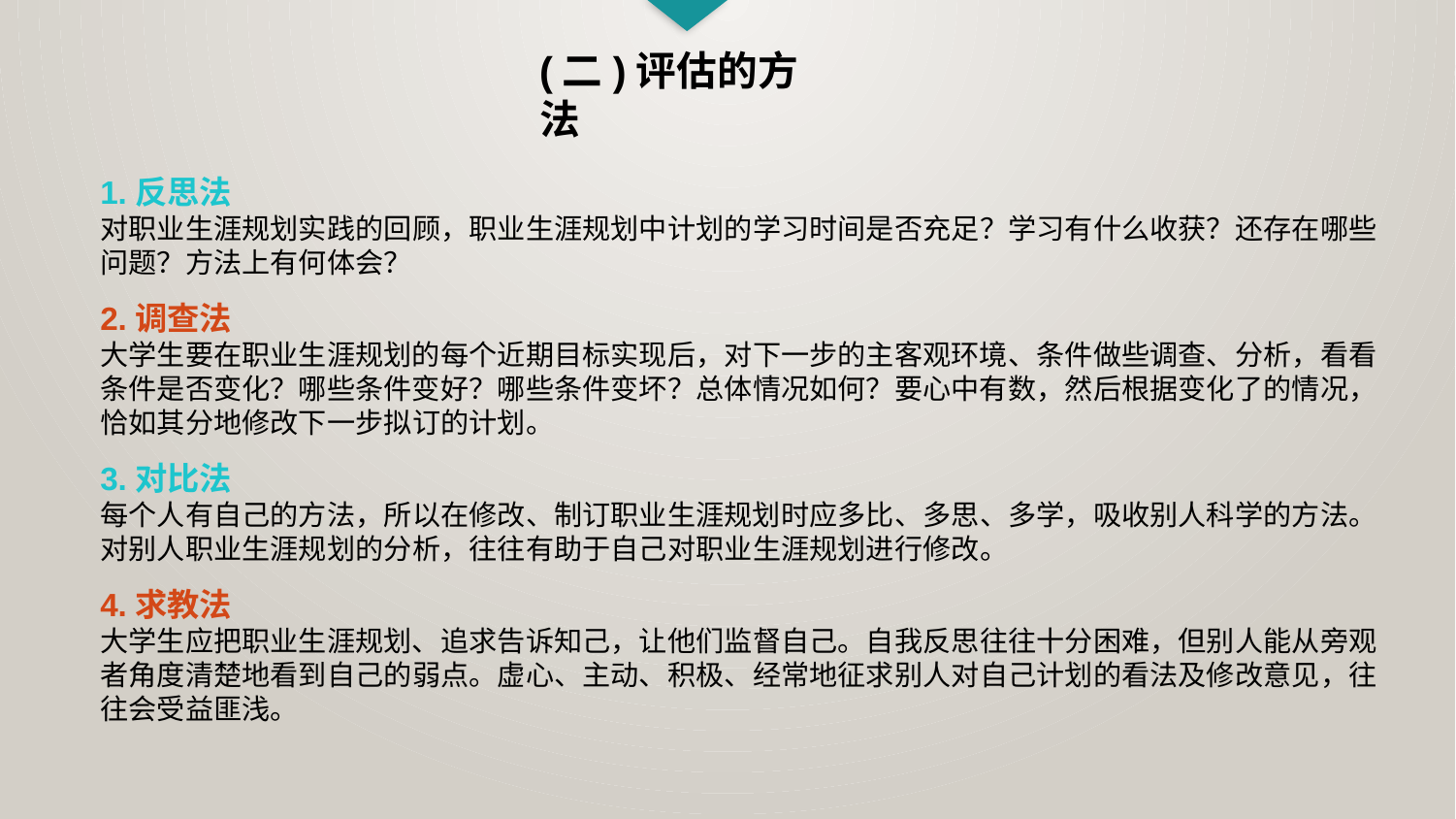

(二)评估的方法
1.反思法
对职业生涯规划实践的回顾，职业生涯规划中计划的学习时间是否充足？学习有什么收获？还存在哪些问题？方法上有何体会？
2.调查法
大学生要在职业生涯规划的每个近期目标实现后，对下一步的主客观环境、条件做些调查、分析，看看条件是否变化？哪些条件变好？哪些条件变坏？总体情况如何？要心中有数，然后根据变化了的情况，恰如其分地修改下一步拟订的计划。
3.对比法
每个人有自己的方法，所以在修改、制订职业生涯规划时应多比、多思、多学，吸收别人科学的方法。对别人职业生涯规划的分析，往往有助于自己对职业生涯规划进行修改。
4.求教法
大学生应把职业生涯规划、追求告诉知己，让他们监督自己。自我反思往往十分困难，但别人能从旁观者角度清楚地看到自己的弱点。虚心、主动、积极、经常地征求别人对自己计划的看法及修改意见，往往会受益匪浅。
76